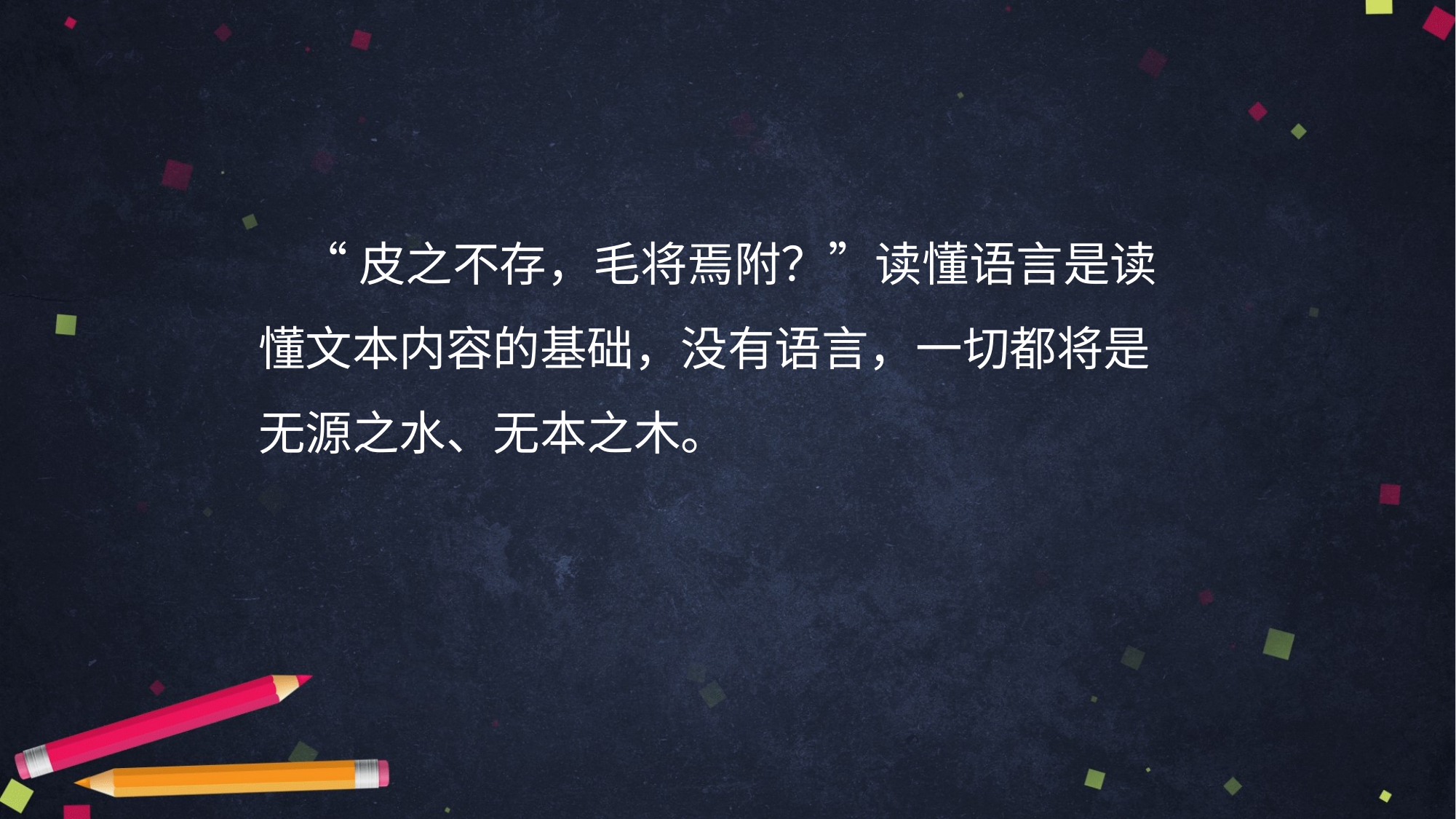

“皮之不存，毛将焉附？”读懂语言是读懂文本内容的基础，没有语言，一切都将是无源之水、无本之木。